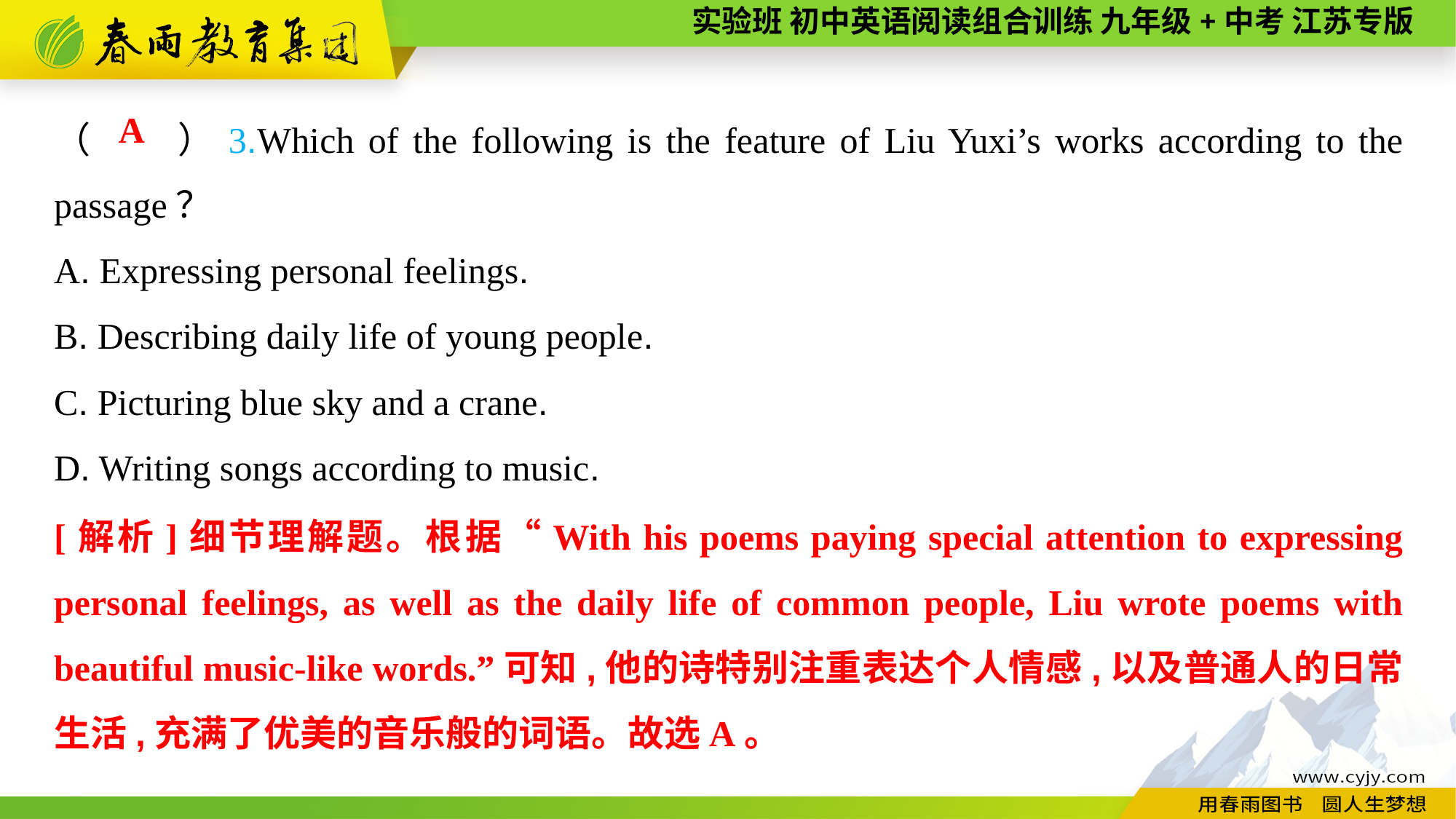

（　　）3.Which of the following is the feature of Liu Yuxi’s works according to the passage？
A. Expressing personal feelings.
B. Describing daily life of young people.
C. Picturing blue sky and a crane.
D. Writing songs according to music.
A
[解析]细节理解题。根据“With his poems paying special attention to expressing personal feelings, as well as the daily life of common people, Liu wrote poems with beautiful music-like words.”可知,他的诗特别注重表达个人情感,以及普通人的日常生活,充满了优美的音乐般的词语。故选A。